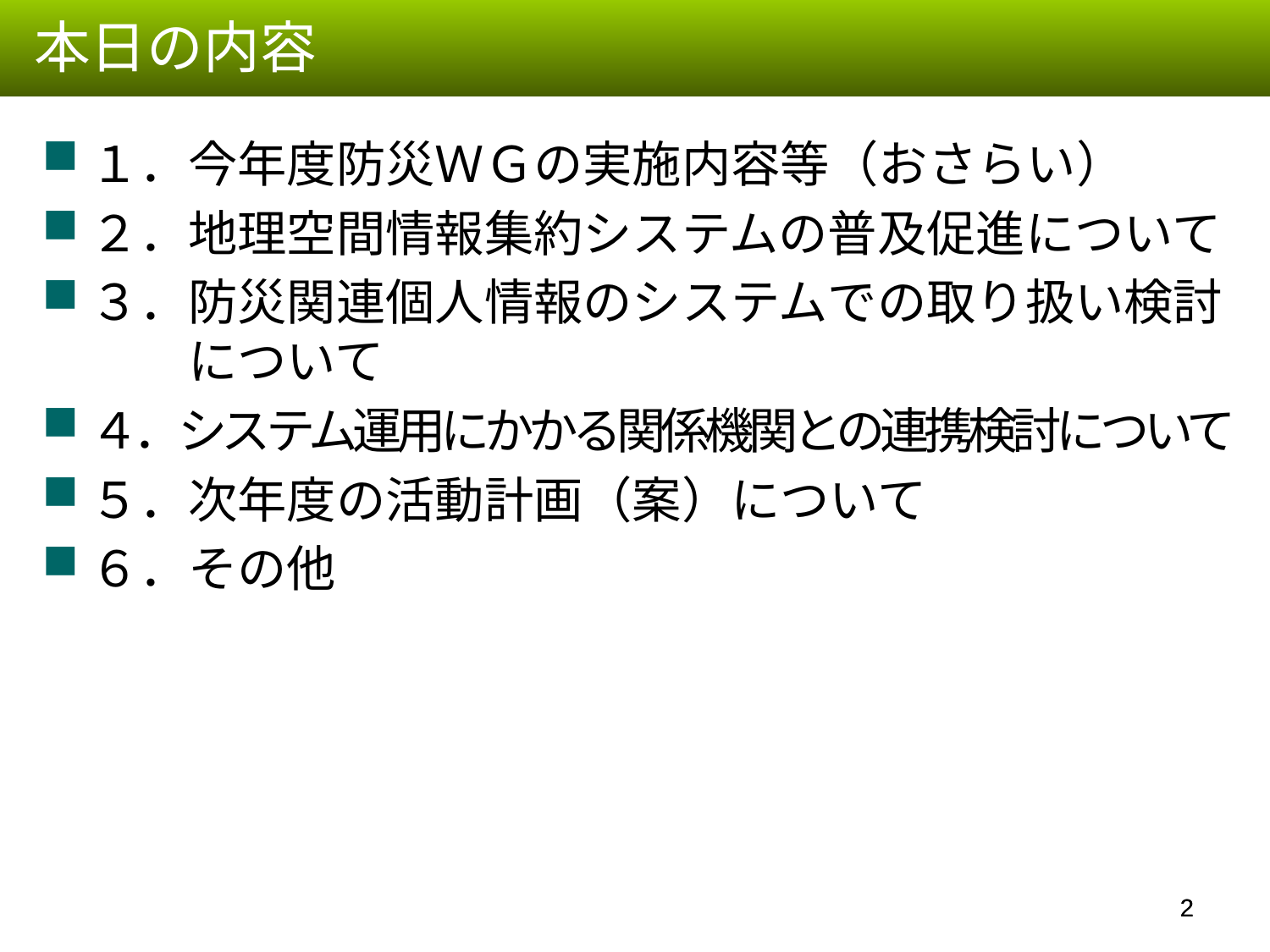

本日の内容
１．今年度防災ＷＧの実施内容等（おさらい）
２．地理空間情報集約システムの普及促進について
３．防災関連個人情報のシステムでの取り扱い検討
　　について
４．システム運用にかかる関係機関との連携検討について
５．次年度の活動計画（案）について
６．その他

2
2